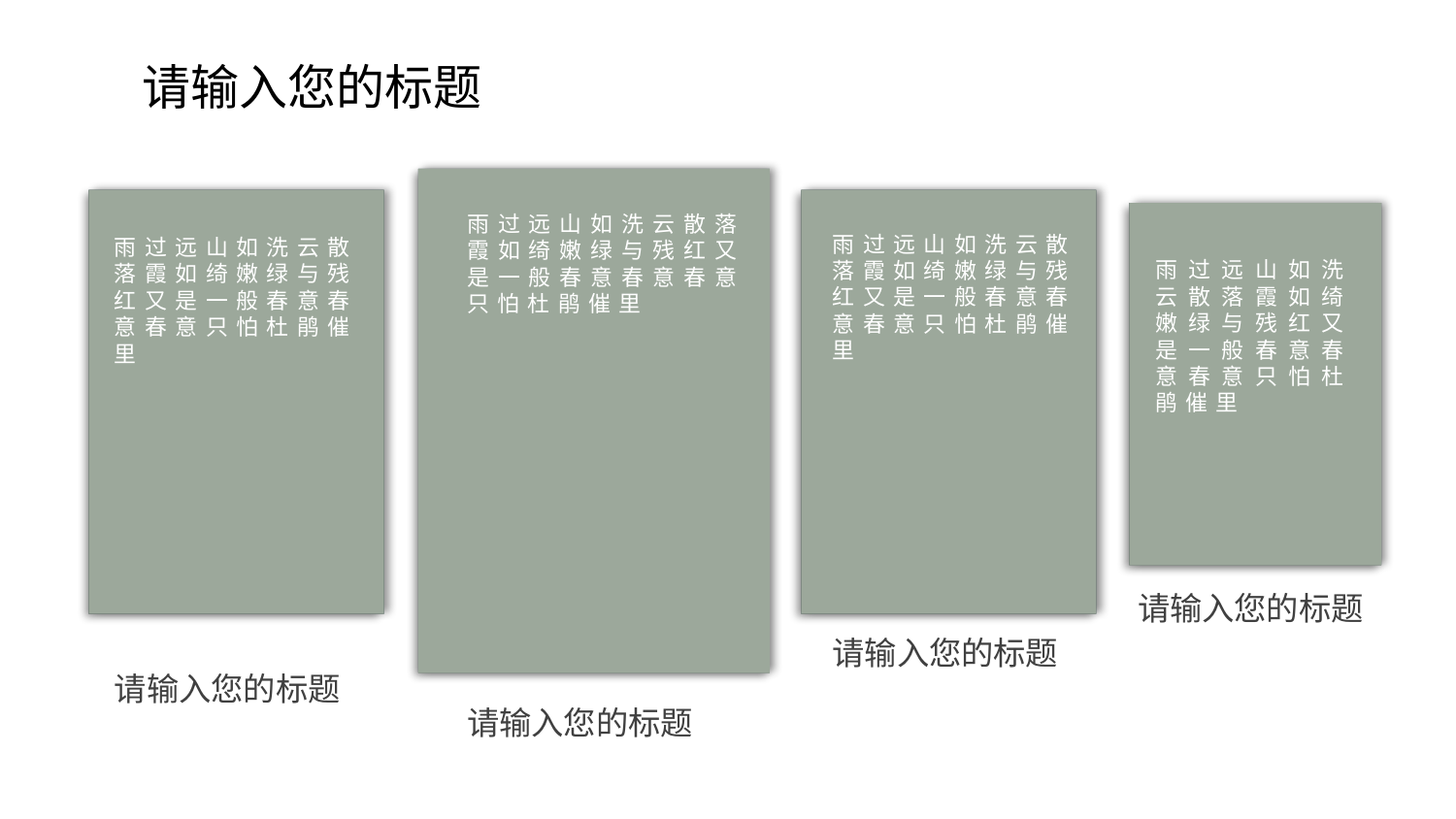

请输入您的标题

雨过远山如洗云散落霞如绮嫩绿与残红又是一般春意春意春意只怕杜鹃催里

雨过远山如洗云散落霞如绮嫩绿与残红又是一般春意春意春意只怕杜鹃催里
雨过远山如洗云散落霞如绮嫩绿与残红又是一般春意春意春意只怕杜鹃催里
雨过远山如洗云散落霞如绮嫩绿与残红又是一般春意春意春意只怕杜鹃催里
请输入您的标题
请输入您的标题
请输入您的标题
请输入您的标题